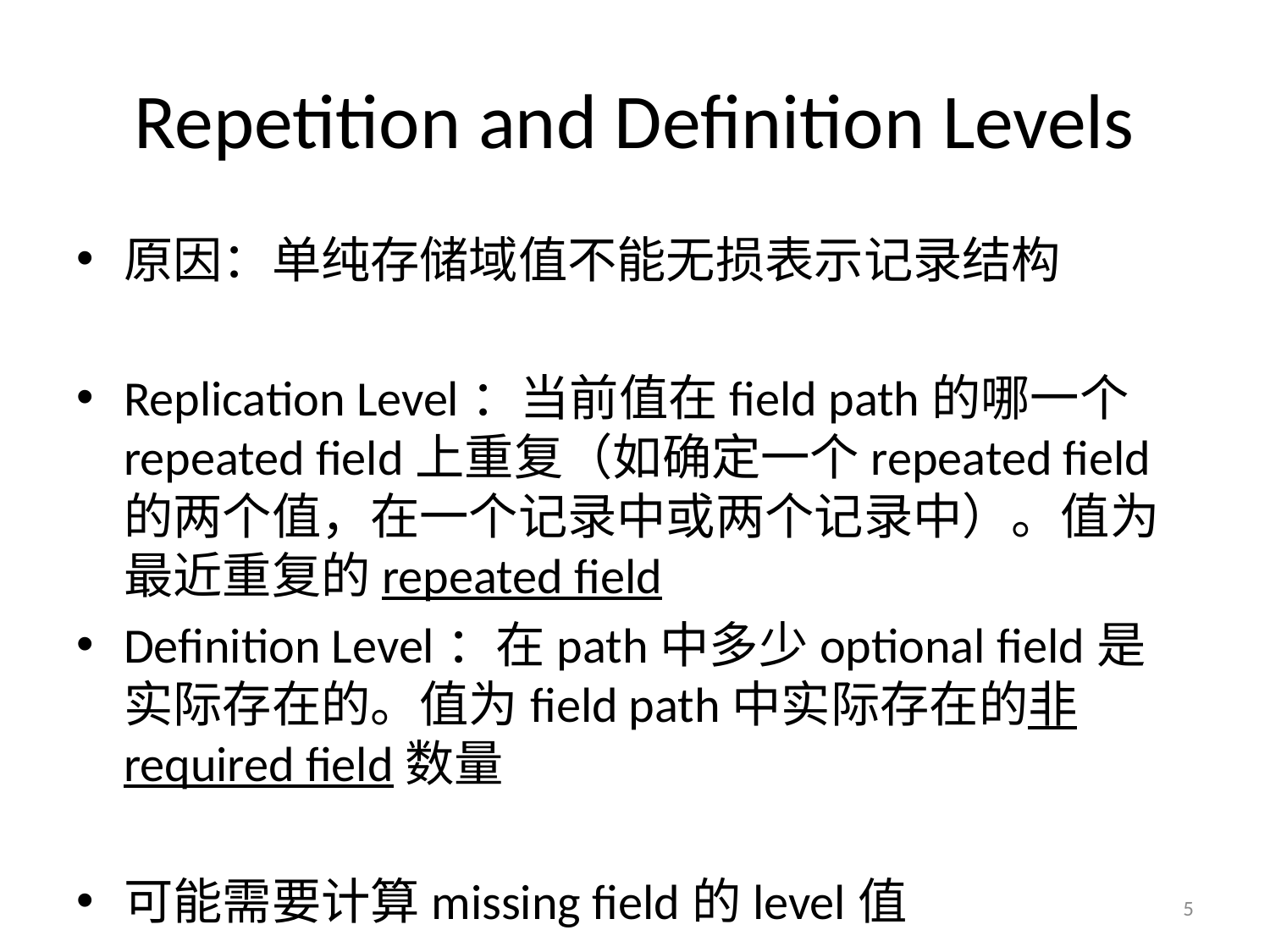

# Repetition and Definition Levels
原因：单纯存储域值不能无损表示记录结构

Replication Level：当前值在field path的哪一个repeated field上重复（如确定一个repeated field的两个值，在一个记录中或两个记录中）。值为最近重复的repeated field
Definition Level：在path中多少optional field是实际存在的。值为field path中实际存在的非required field数量

可能需要计算missing field的level值
5